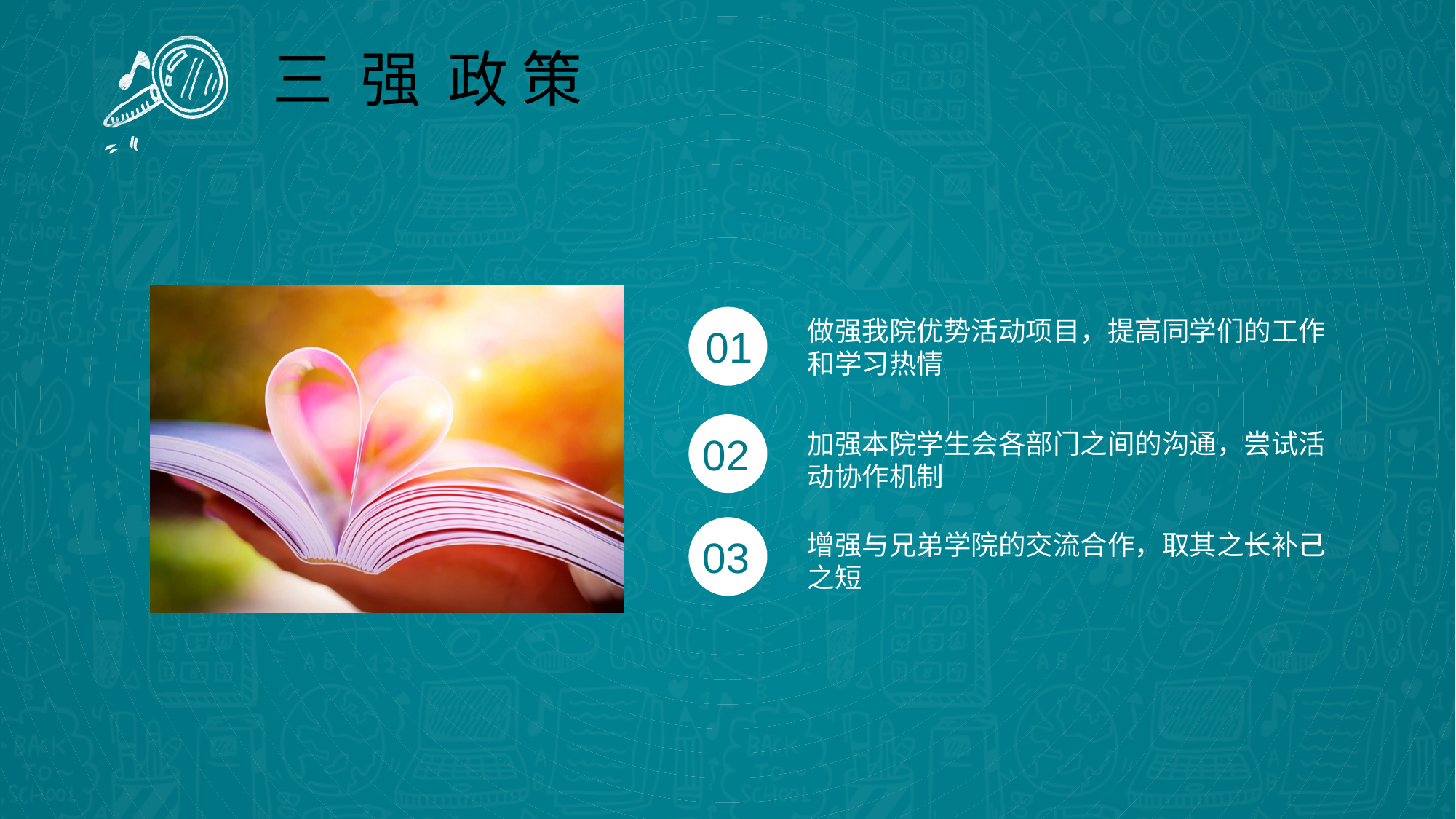

三  强  政 策

做强我院优势活动项目，提高同学们的工作和学习热情
01

加强本院学生会各部门之间的沟通，尝试活动协作机制
02

增强与兄弟学院的交流合作，取其之长补己之短
03